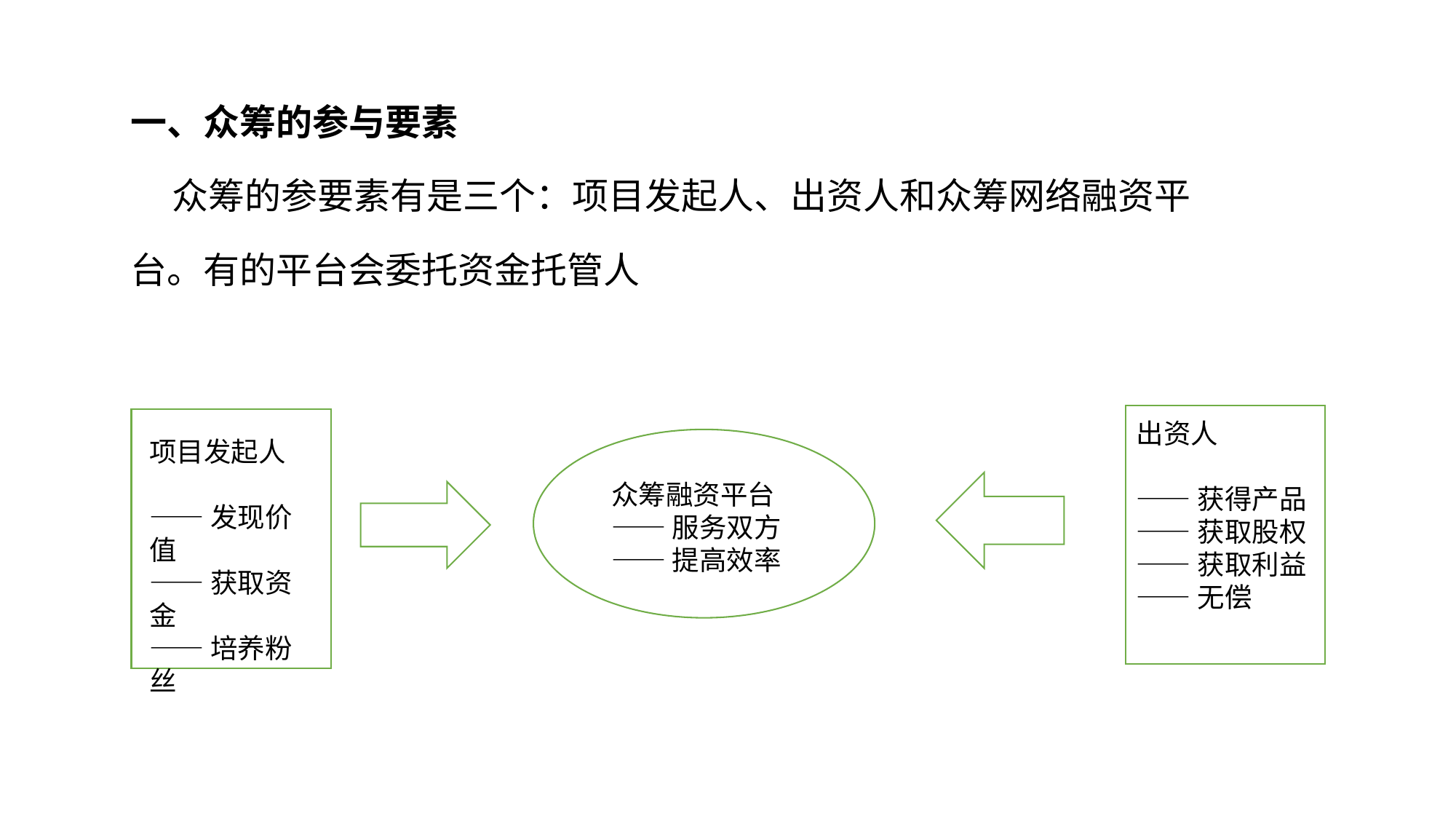

一、众筹的参与要素
    众筹的参要素有是三个：项目发起人、出资人和众筹网络融资平台。有的平台会委托资金托管人

出资人

——获得产品
——获取股权
——获取利益
——无偿
项目发起人

——发现价值
——获取资金
——培养粉丝

众筹融资平台
——服务双方
——提高效率